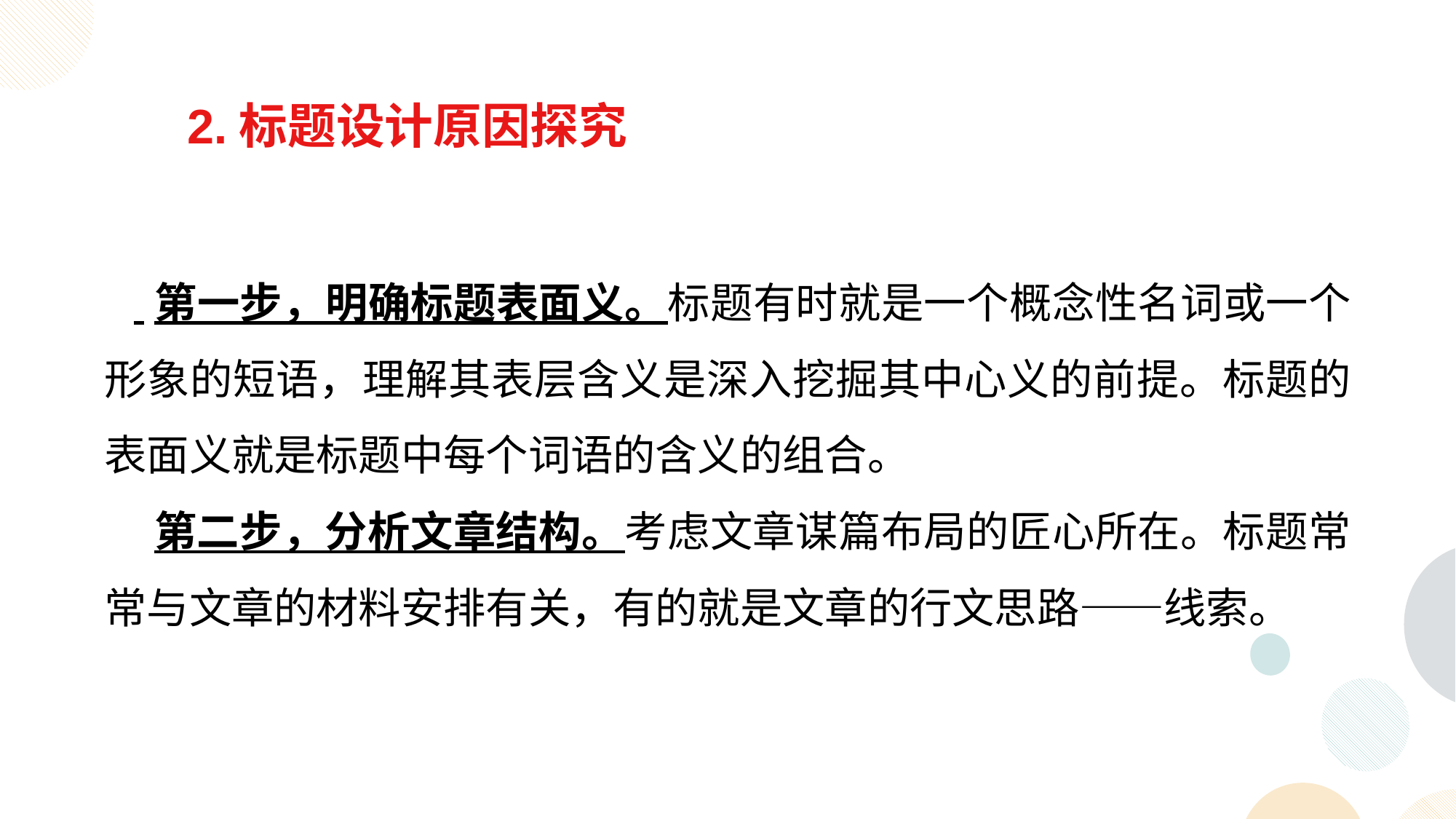

2.标题设计原因探究
    第一步，明确标题表面义。标题有时就是一个概念性名词或一个形象的短语，理解其表层含义是深入挖掘其中心义的前提。标题的表面义就是标题中每个词语的含义的组合。
    第二步，分析文章结构。考虑文章谋篇布局的匠心所在。标题常常与文章的材料安排有关，有的就是文章的行文思路——线索。